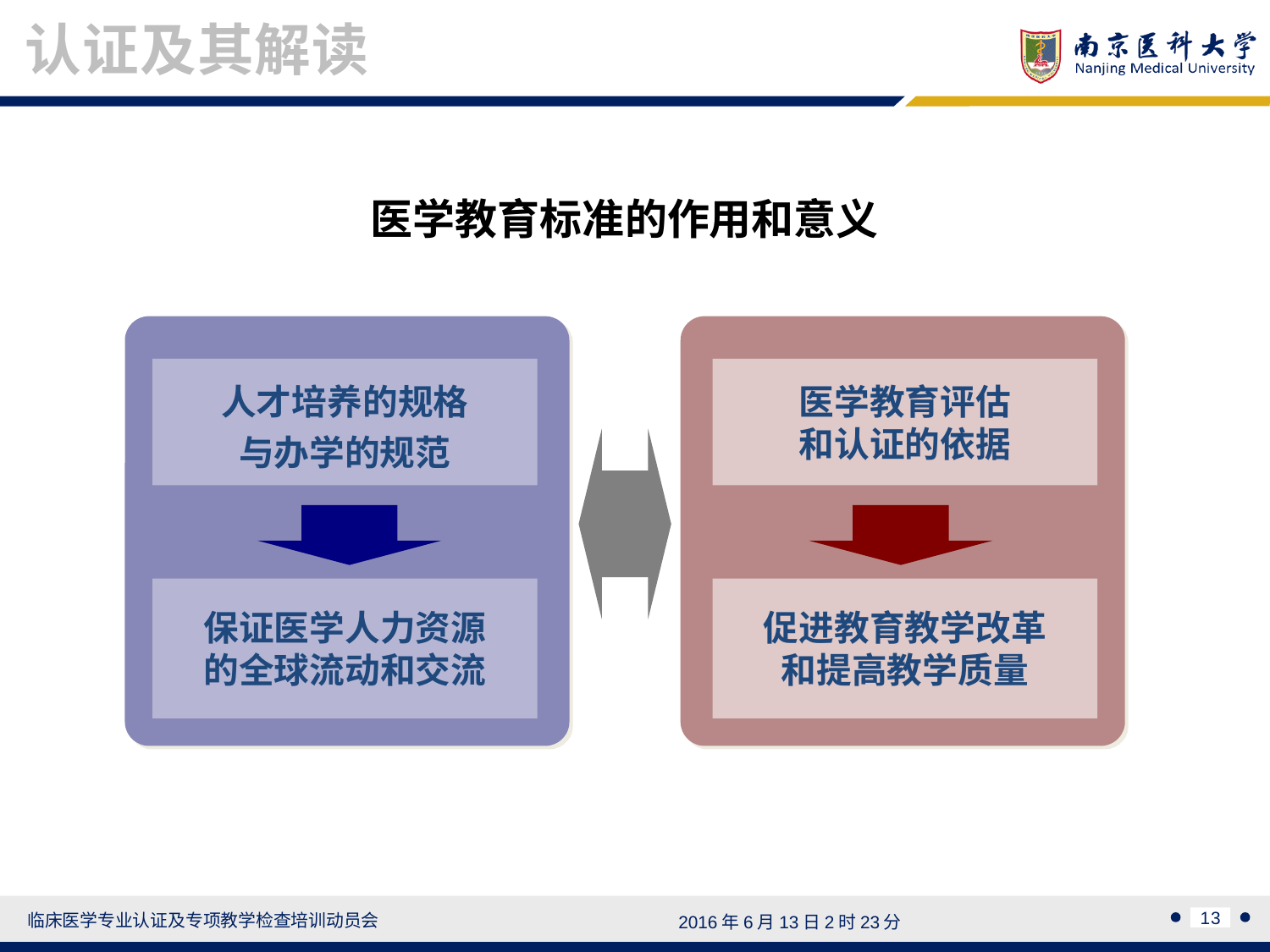

认证及其解读
医学教育标准的作用和意义

人才培养的规格
与办学的规范
医学教育评估
和认证的依据

保证医学人力资源
的全球流动和交流
促进教育教学改革
和提高教学质量